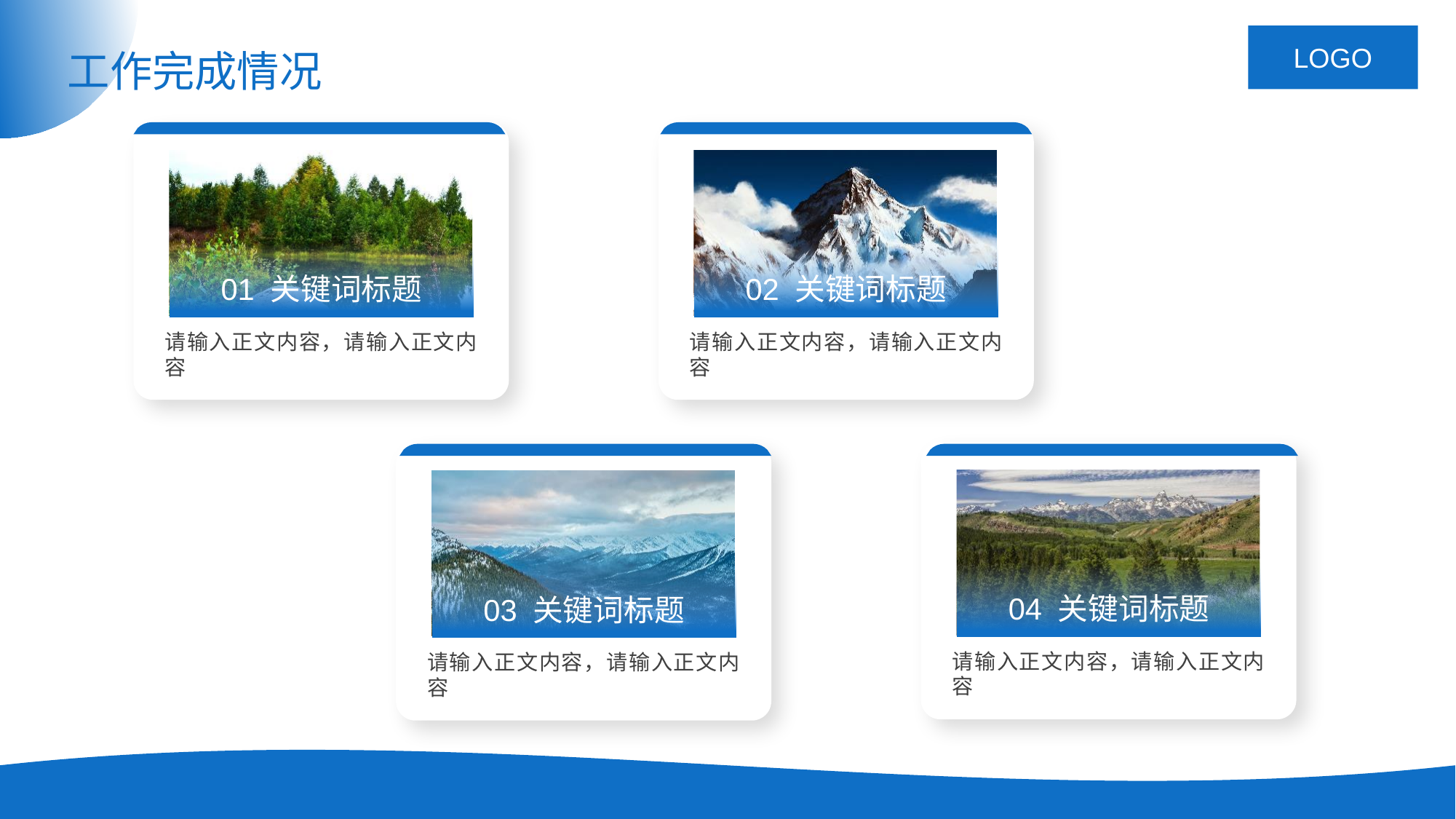

# 工作完成情况

01 关键词标题
请输入正文内容，请输入正文内容

02 关键词标题
请输入正文内容，请输入正文内容

04 关键词标题
请输入正文内容，请输入正文内容

03 关键词标题
请输入正文内容，请输入正文内容